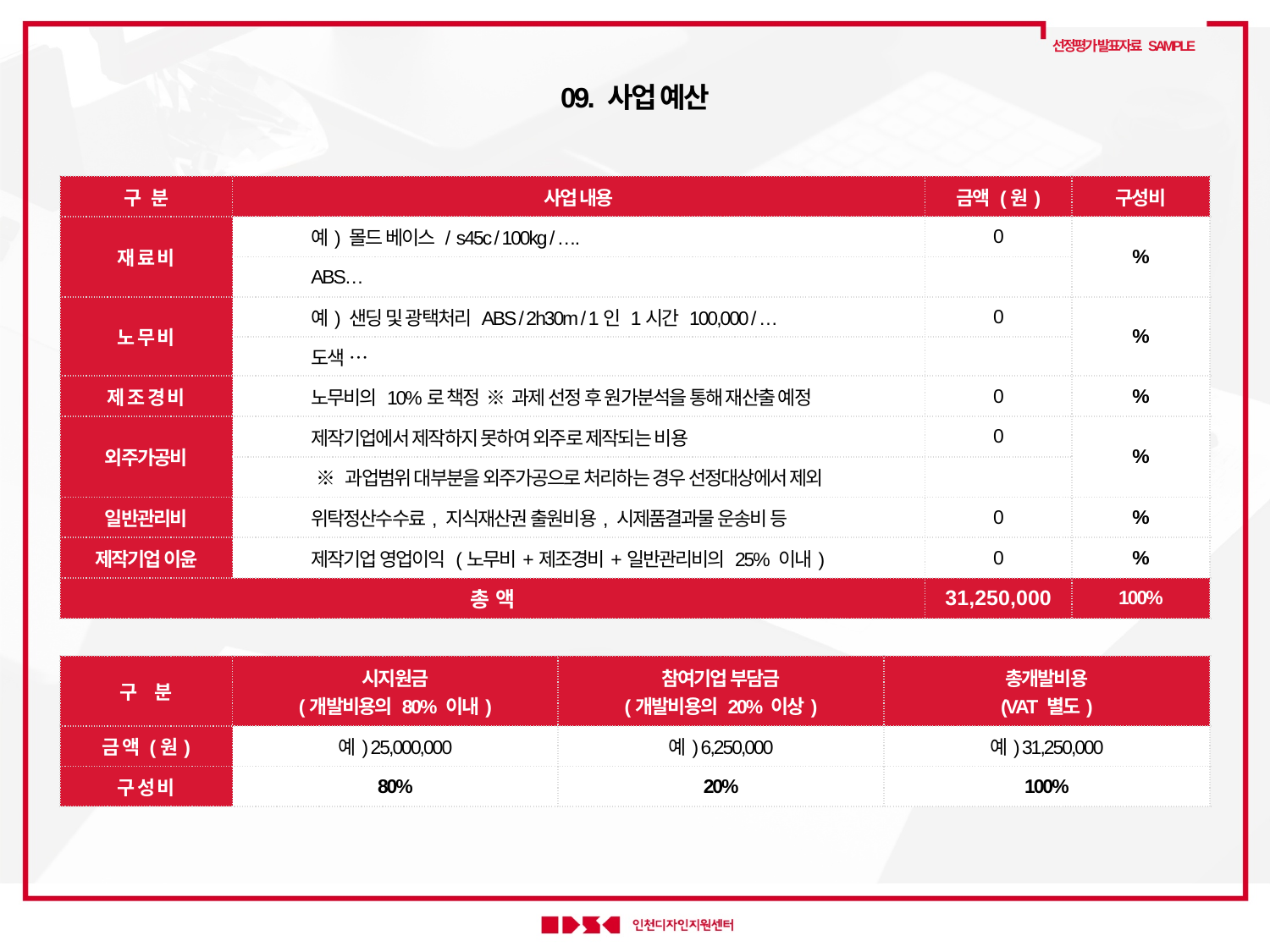

선정평가 발표자료 SAMPLE
09. 사업 예산
| 구 분 | 사업 내용 | 금액 (원) | 구성비 |
| --- | --- | --- | --- |
| 재 료 비 | 예) 몰드 베이스 / s45c / 100kg / …. | 0 | % |
|  | ABS… |  |  |
| 노 무 비 | 예) 샌딩 및 광택처리 ABS / 2h30m / 1인 1시간 100,000 / … | 0 | % |
|  | 도색 … |  |  |
| 제 조 경 비 | 노무비의 10%로 책정 ※ 과제 선정 후 원가분석을 통해 재산출 예정 | 0 | % |
| 외주가공비 | 제작기업에서 제작하지 못하여 외주로 제작되는 비용 | 0 | % |
|  | ※ 과업범위 대부분을 외주가공으로 처리하는 경우 선정대상에서 제외 |  |  |
| 일반관리비 | 위탁정산수수료, 지식재산권 출원비용, 시제품결과물 운송비 등 | 0 | % |
| 제작기업 이윤 | 제작기업 영업이익 (노무비+제조경비+일반관리비의 25% 이내) | 0 | % |
| 총 액 |  | 31,250,000 | 100% |
| 구 분 | 시지원금 (개발비용의 80% 이내) | 참여기업 부담금 (개발비용의 20% 이상) | 총개발비용 (VAT 별도) |
| --- | --- | --- | --- |
| 금 액 (원) | 예) 25,000,000 | 예) 6,250,000 | 예) 31,250,000 |
| 구 성 비 | 80% | 20% | 100% |